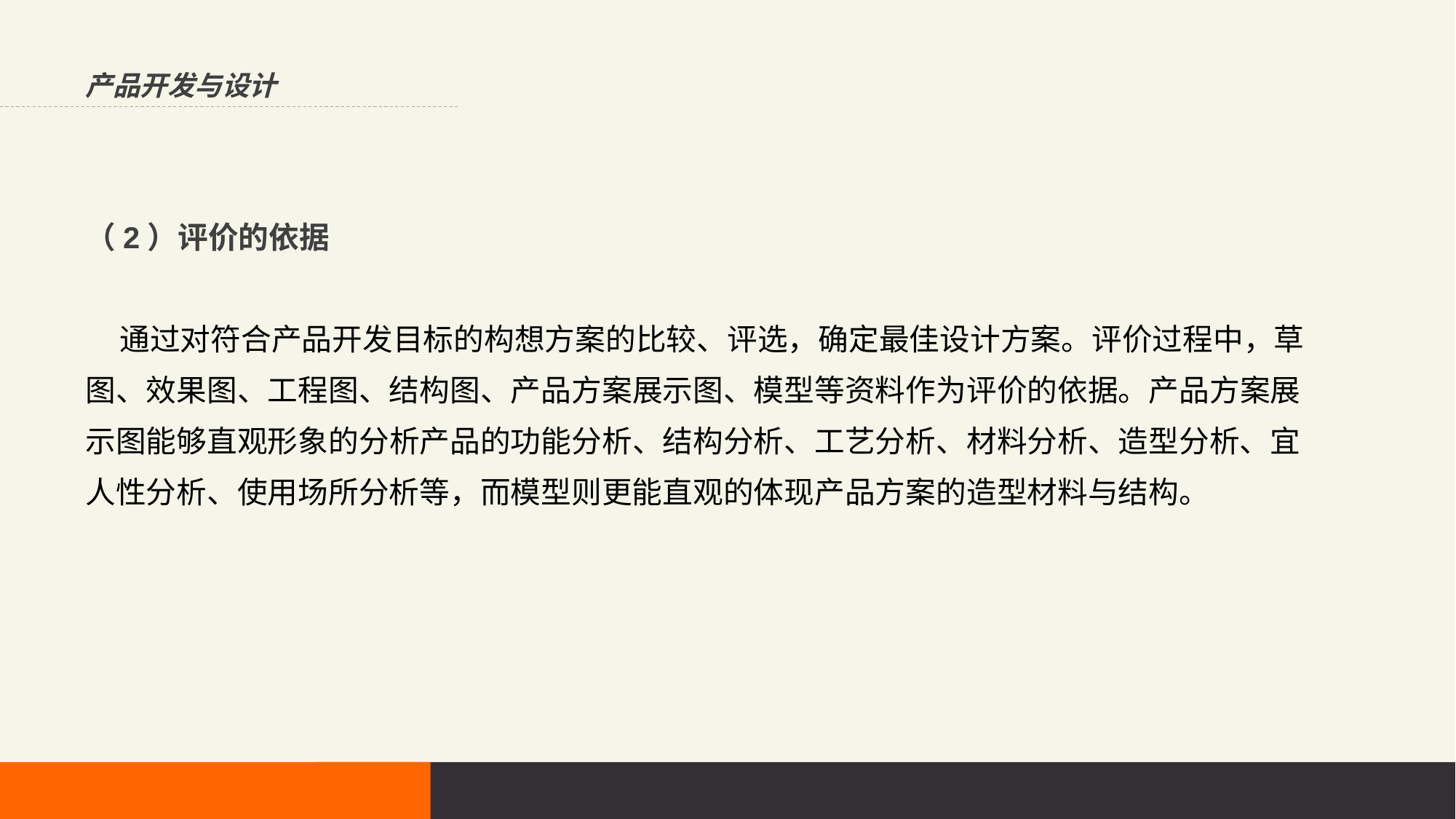

产品开发与设计
（2）评价的依据

    通过对符合产品开发目标的构想方案的比较、评选，确定最佳设计方案。评价过程中，草图、效果图、工程图、结构图、产品方案展示图、模型等资料作为评价的依据。产品方案展示图能够直观形象的分析产品的功能分析、结构分析、工艺分析、材料分析、造型分析、宜人性分析、使用场所分析等，而模型则更能直观的体现产品方案的造型材料与结构。